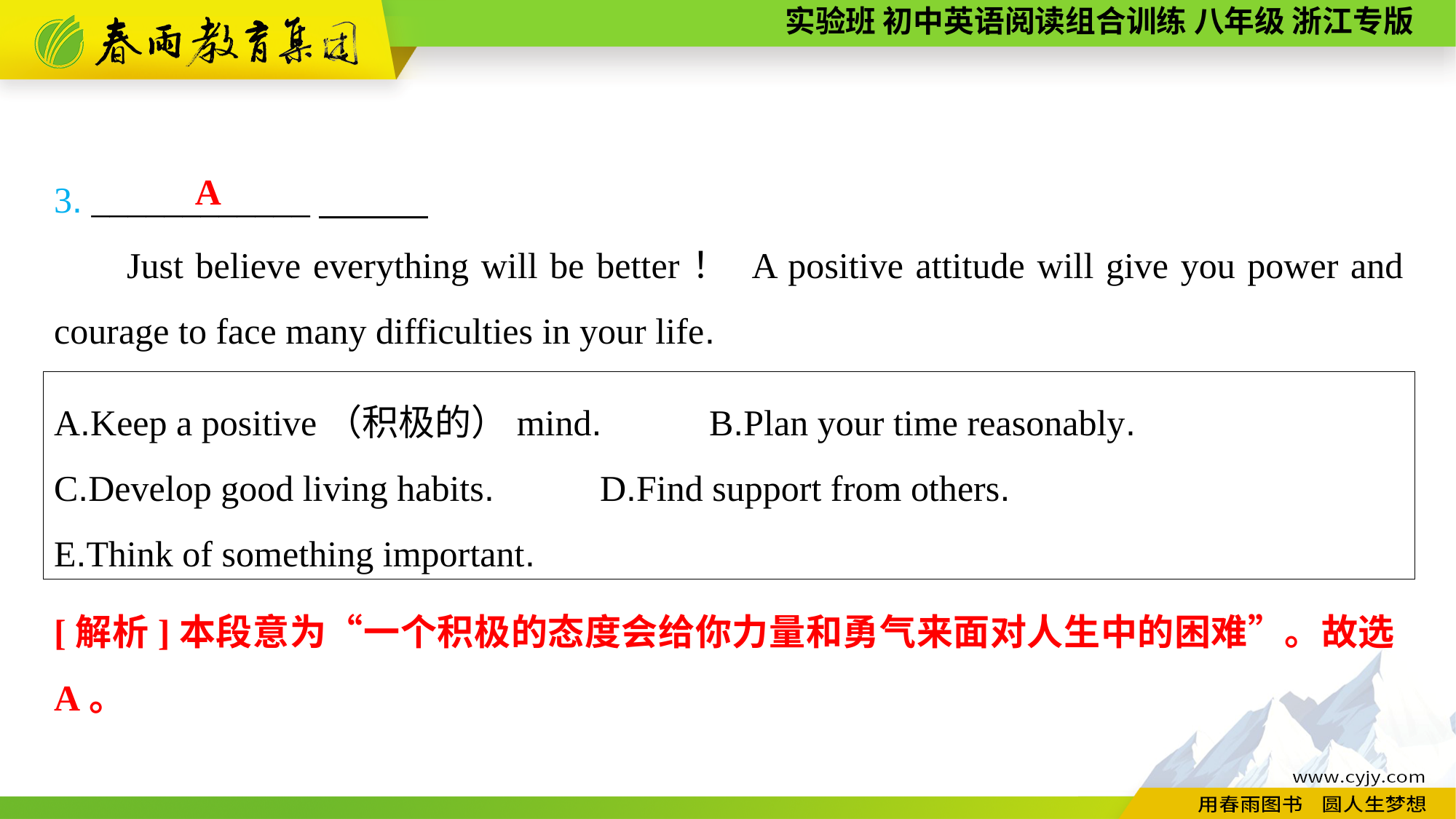

3. ____________
Just believe everything will be better！ A positive attitude will give you power and courage to face many difficulties in your life.
A
A.Keep a positive（积极的）mind.	B.Plan your time reasonably.
C.Develop good living habits.	D.Find support from others.
E.Think of something important.
[解析]本段意为“一个积极的态度会给你力量和勇气来面对人生中的困难”。故选A。